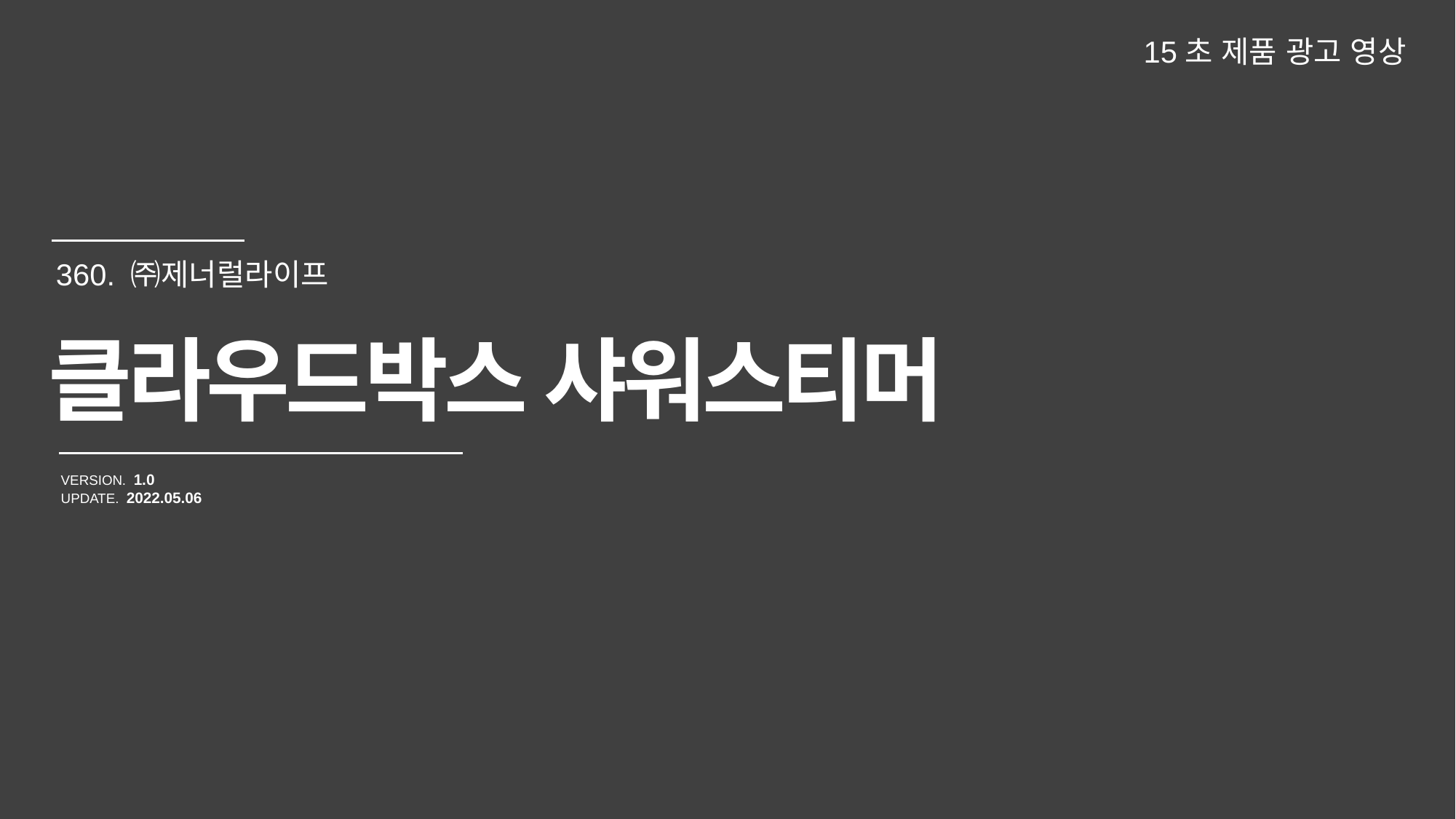

15초 제품 광고 영상
클라우드박스 샤워스티머
VERSION.  1.0
UPDATE.  2022.05.06

360. ㈜제너럴라이프